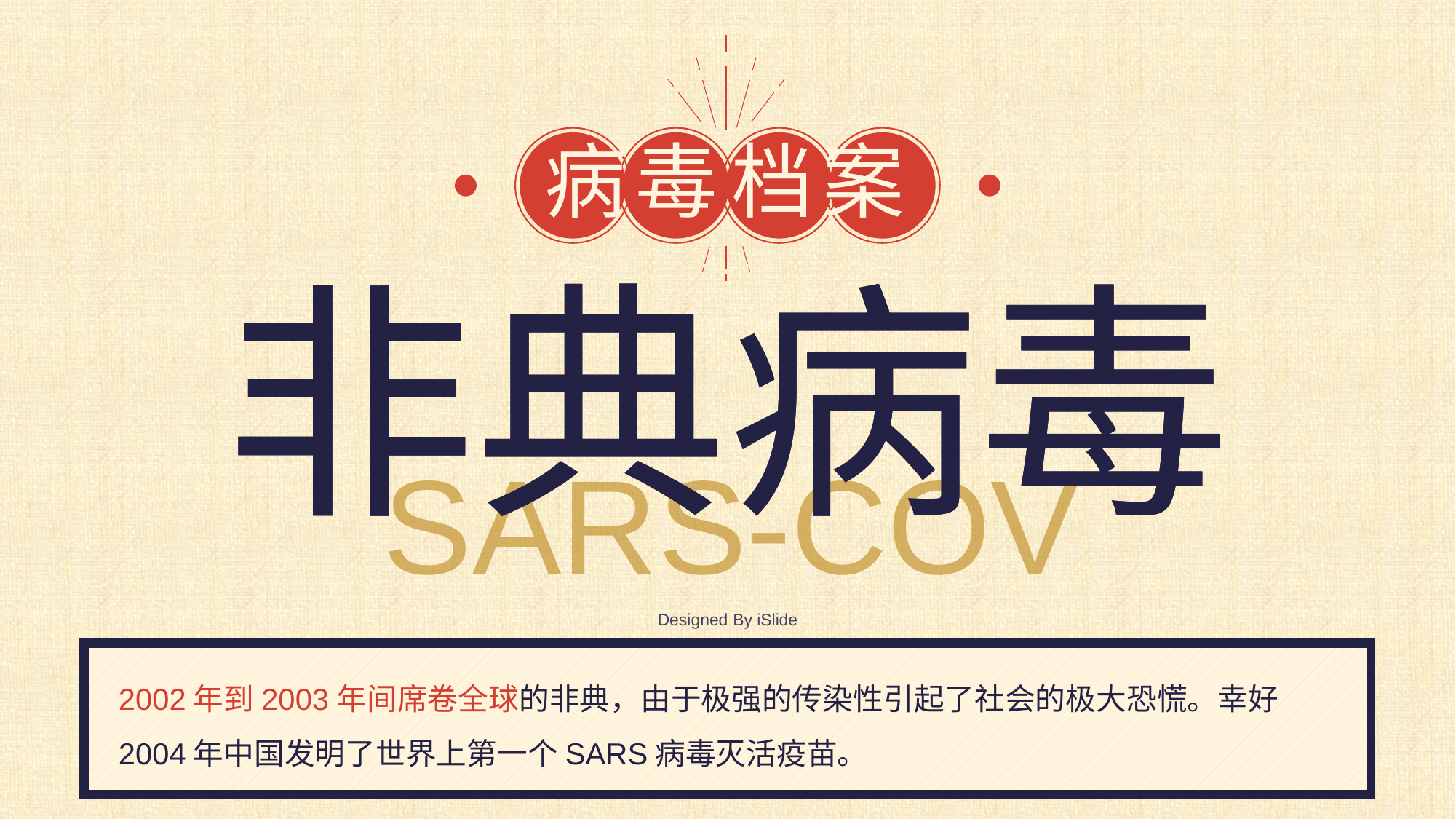

病 毒  档 案

非典 病毒
非典 病毒
S ARS-COV
Designed  By iSlide
2002年到2003年 间席卷全球的非典，由于极强的传染性引起了社会的极大恐慌。幸好2004年中国发明了世界上第一个SARS病毒灭活疫苗。